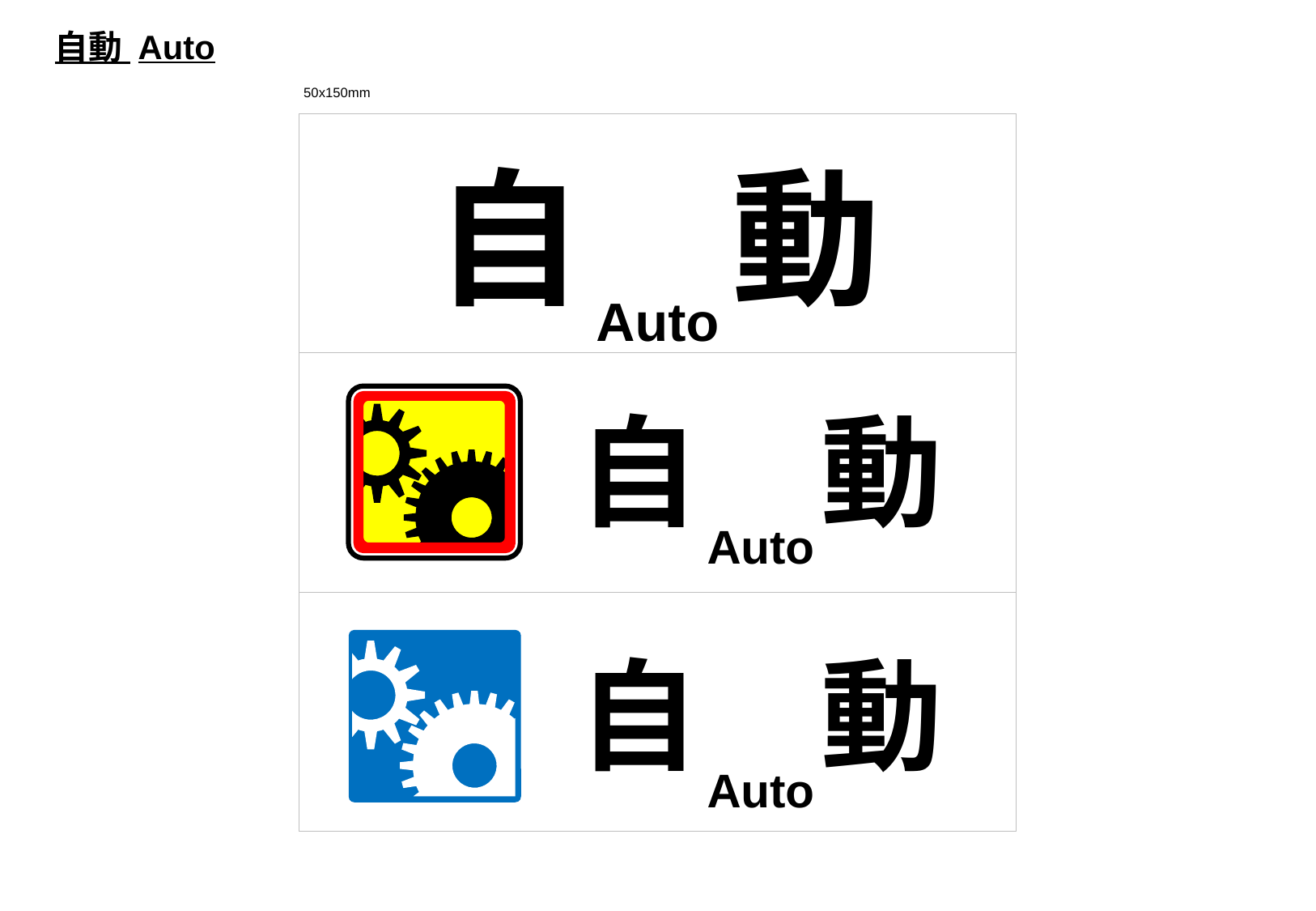

自動 Auto
50x150mm

自　動
Auto

自　動
Auto

自　動
Auto